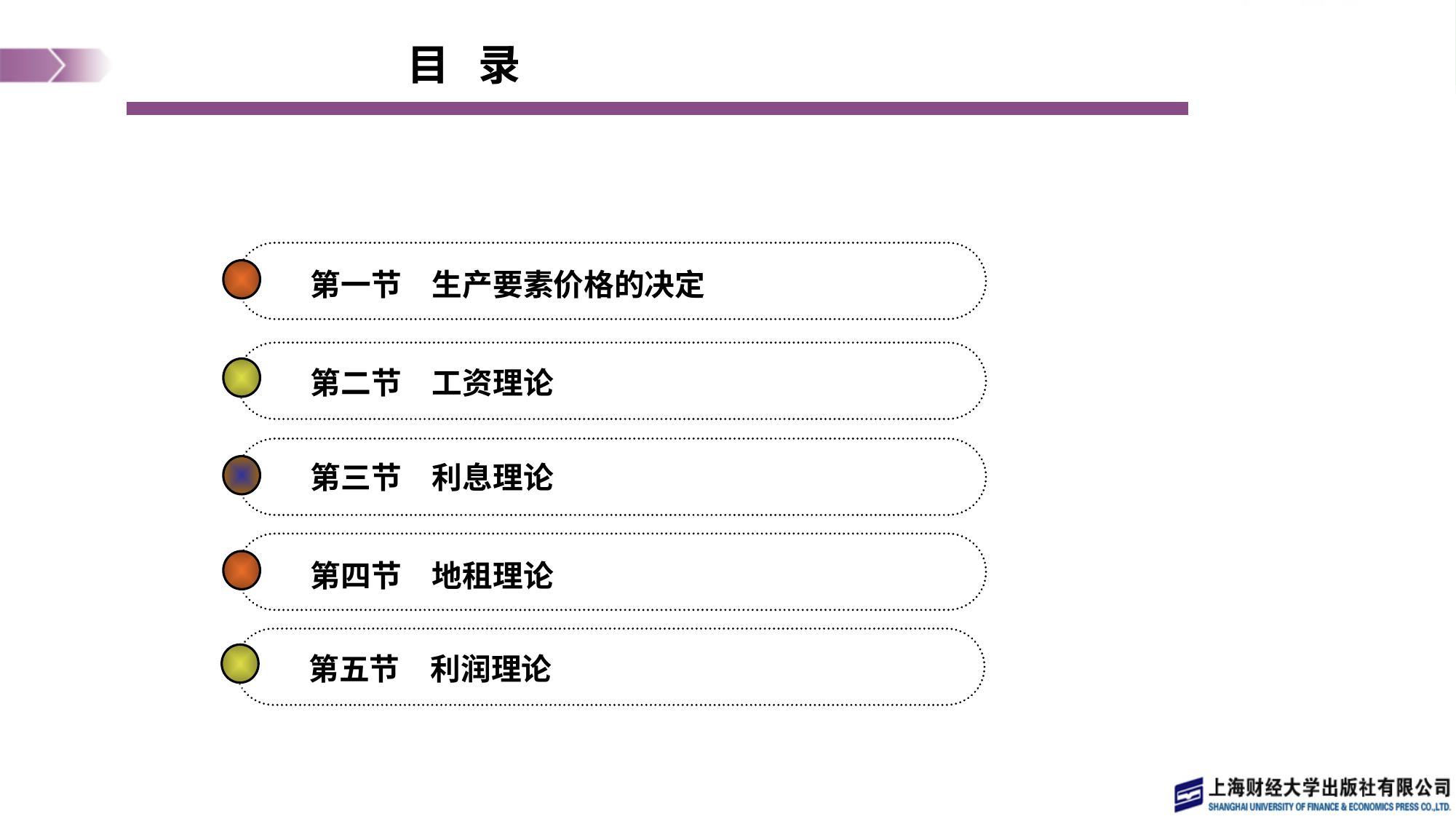

目   录

第一节　生产要素价格的决定

第二节　工资理论

第三节　利息理论

第四节　地租理论

第五节　利润理论